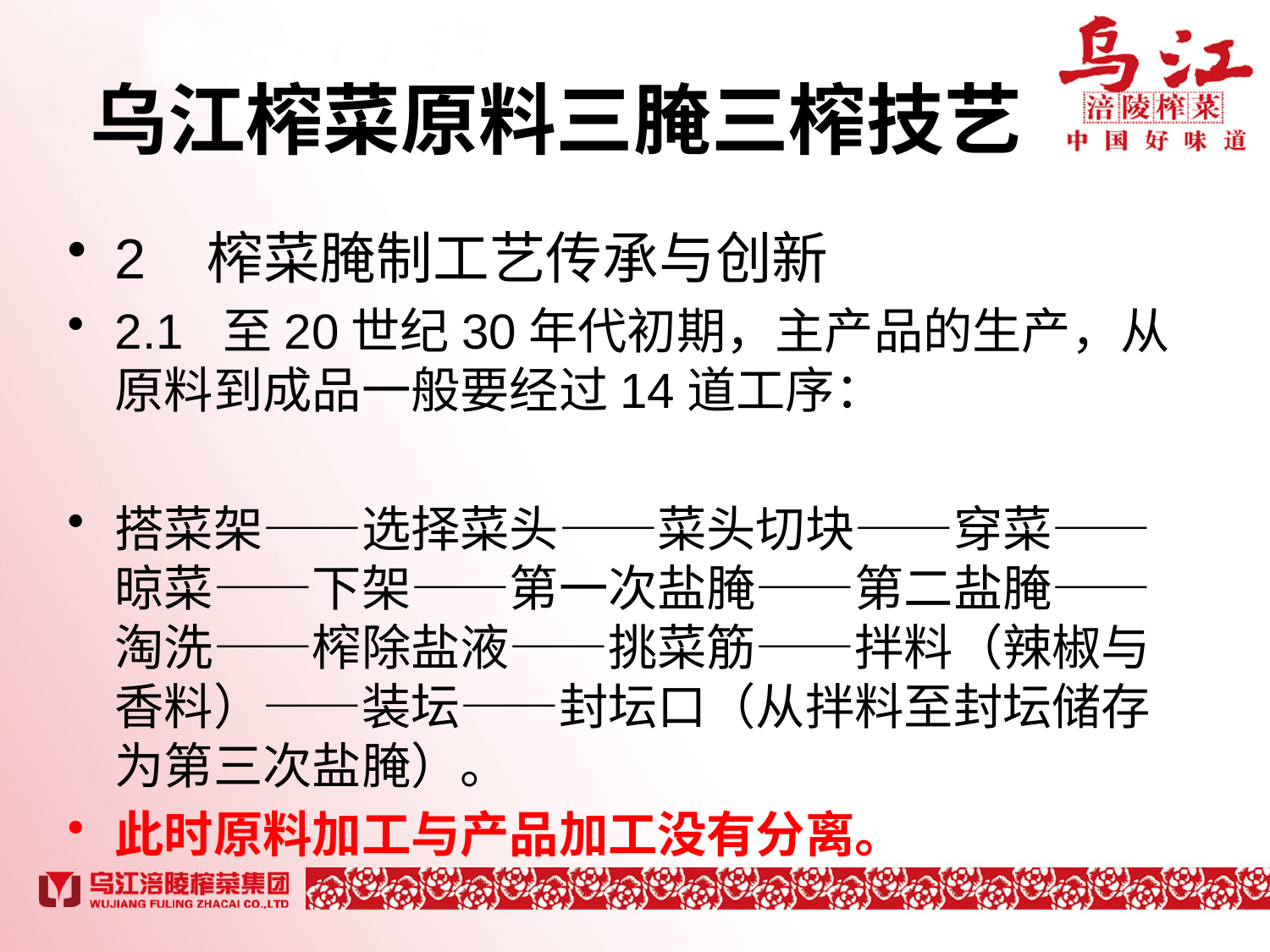

# 乌江榨菜原料三腌三榨技艺
2   榨菜腌制工艺传承与创新
2.1  至20世纪30年代初期，主产品的生产，从原料到成品一般要经过14道工序：

搭菜架——选择菜头——菜头切块——穿菜——晾菜——下架——第一次盐腌——第二盐腌——淘洗——榨除盐液——挑菜筋——拌料（辣椒与香料）——装坛——封坛口（从拌料至封坛储存为第三次盐腌）。
此时原料加工与产品加工没有分离。